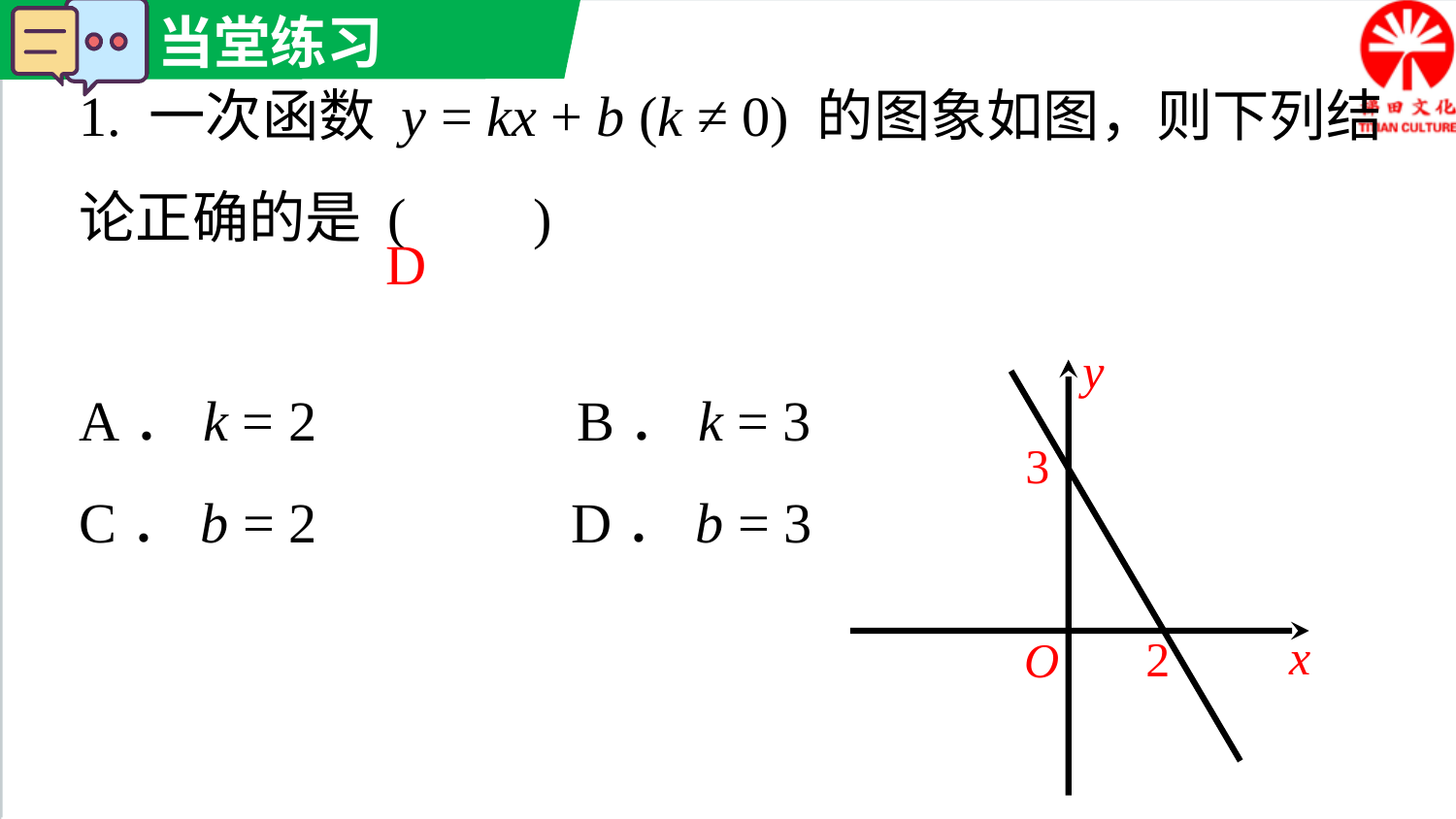

1. 一次函数 y = kx + b (k ≠ 0) 的图象如图，则下列结论正确的是 (         )
A．k = 2　　　     B．k = 3
C．b = 2　    　     D．b = 3
D
y

3
x
2
O